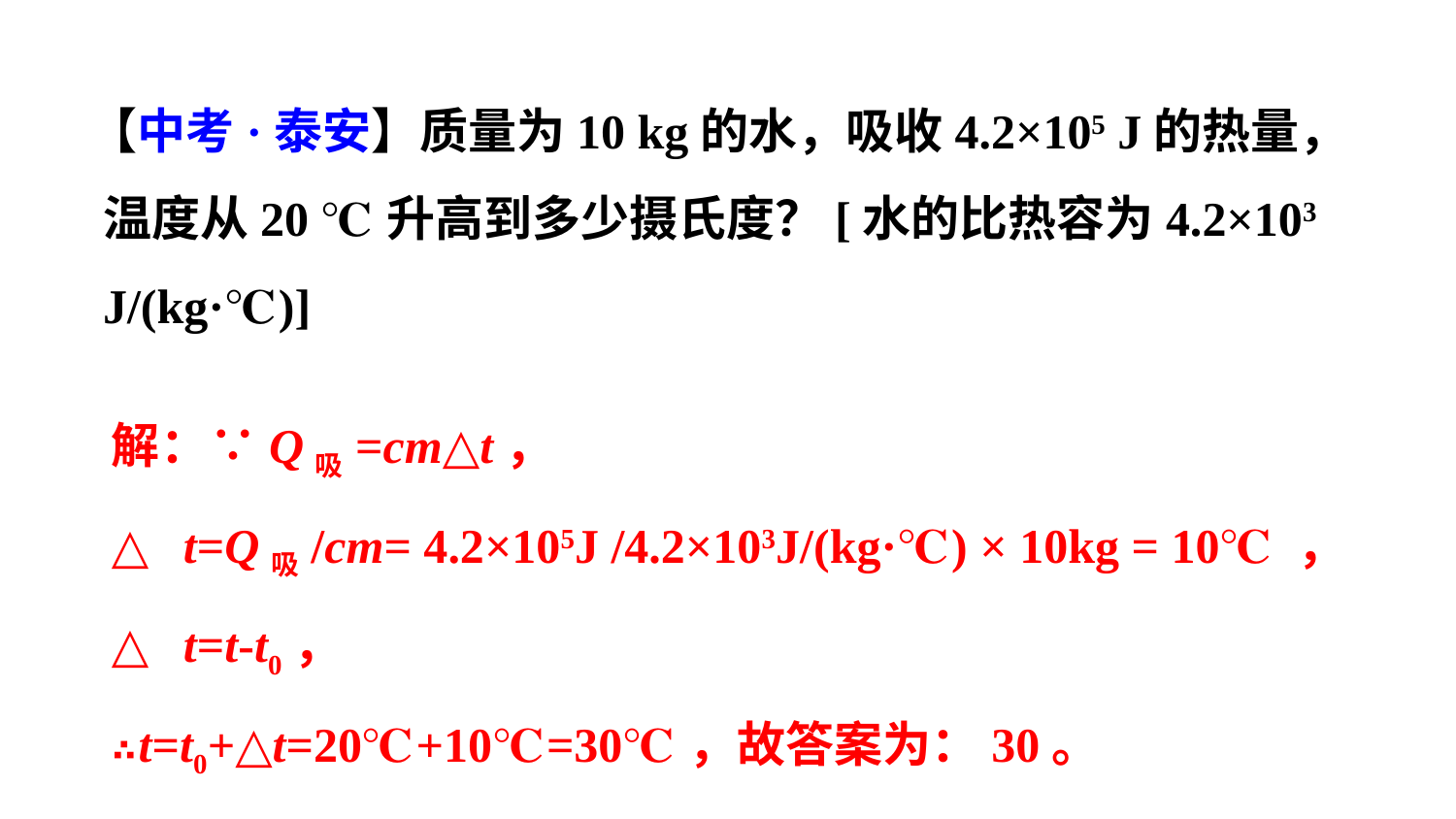

【中考·泰安】质量为10 kg的水，吸收4.2×105 J的热量，温度从20 ℃升高到多少摄氏度？[水的比热容为4.2×103 J/(kg·℃)]
解：∵Q吸=cm△t，
∴△t=Q吸/cm= 4.2×105J /4.2×103J/(kg·℃) × 10kg = 10℃ ，
∵△t=t-t0，
∴t=t0+△t=20℃+10℃=30℃，故答案为：30。